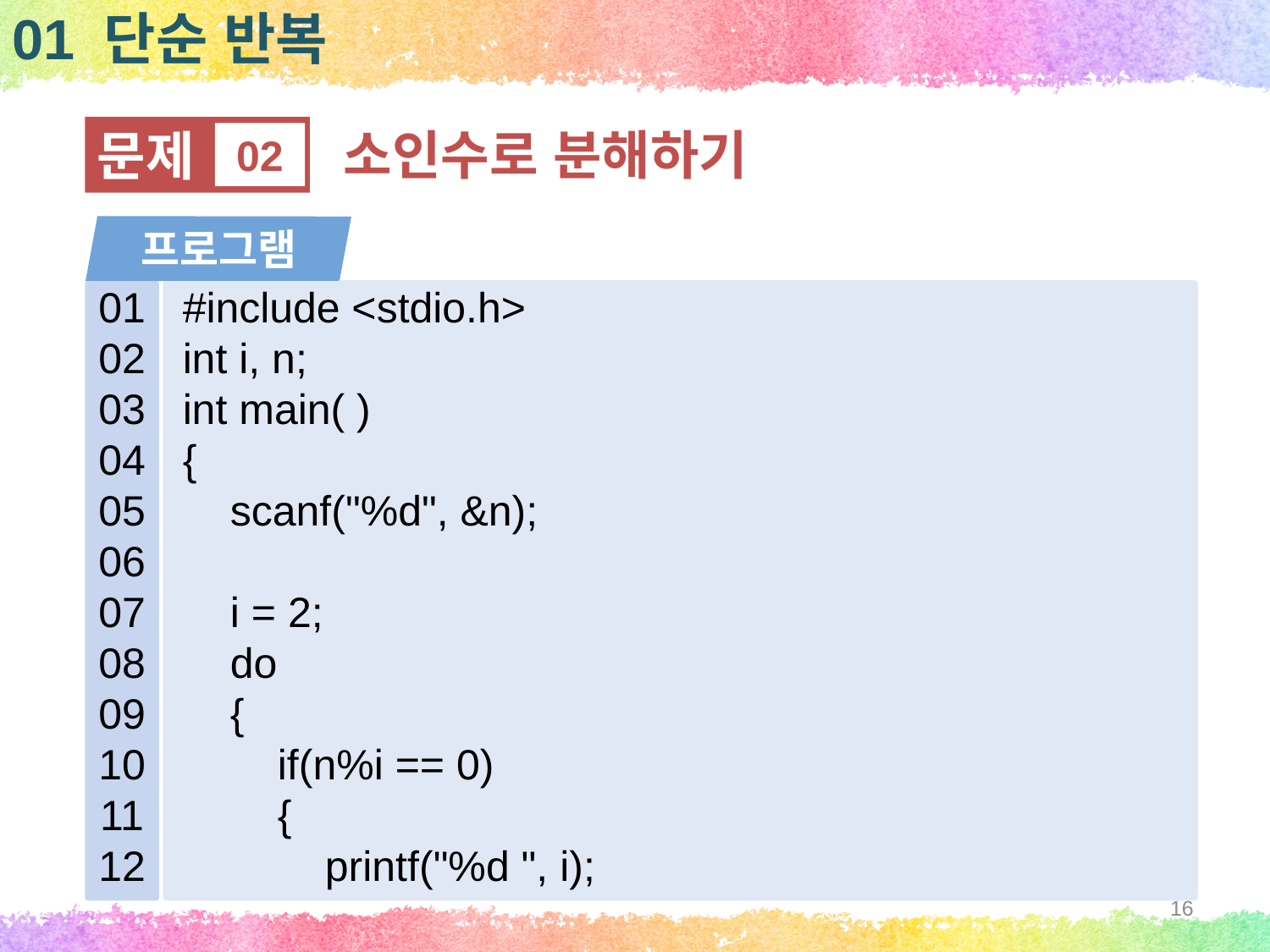

01 단순 반복
문제
02
소인수로 분해하기
프로그램
01
02
03
04
05
06
07
08
09
10
11
12
#include <stdio.h>
int i, n;
int main( )
{
    scanf("%d", &n);

    i = 2;
    do
    {
        if(n%i == 0)
        {
            printf("%d ", i);
16